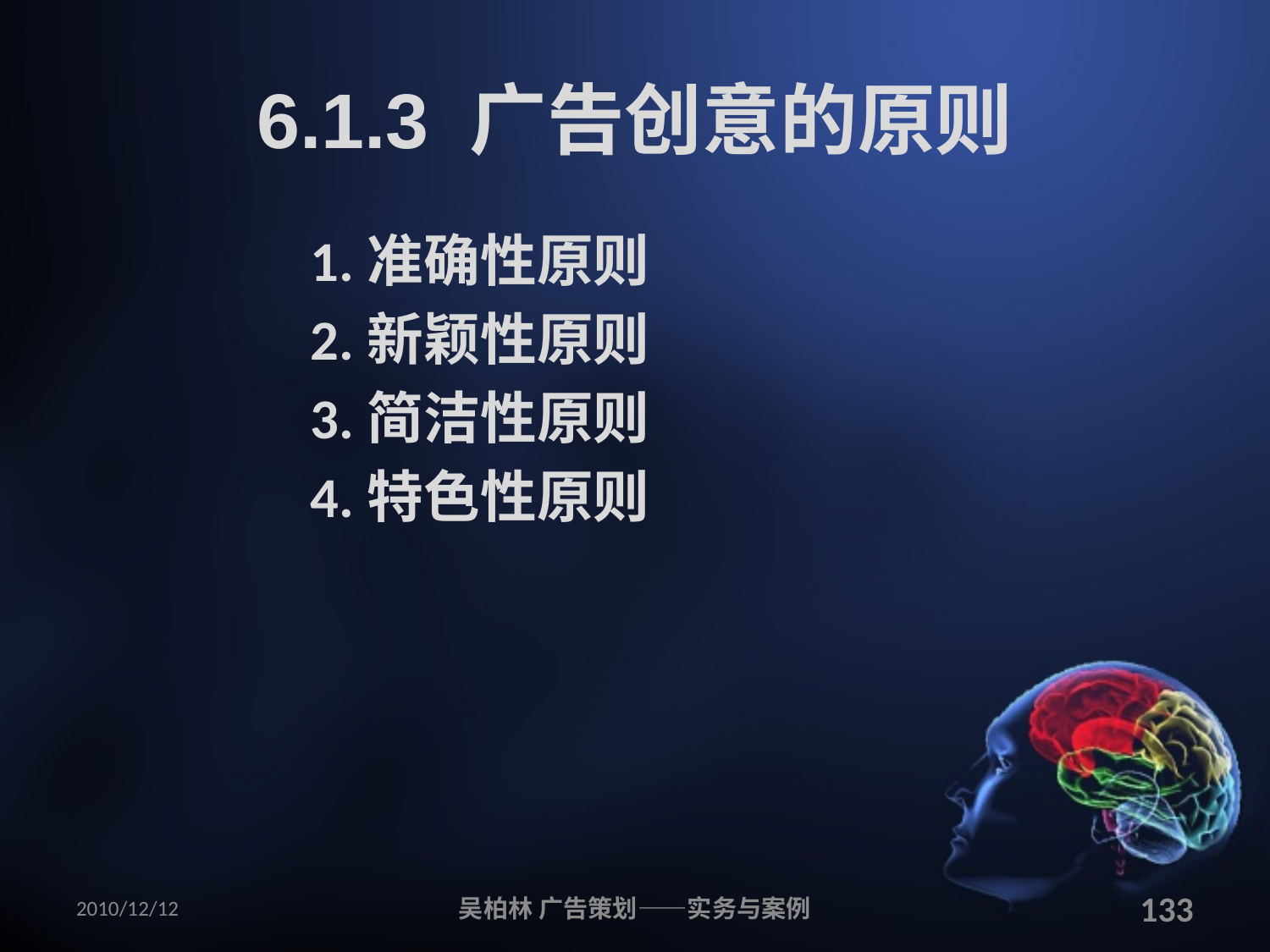

# 6.1.3 广告创意的原则
1.准确性原则
2.新颖性原则
3.简洁性原则
4.特色性原则
2010/12/12
吴柏林 广告策划——实务与案例
133